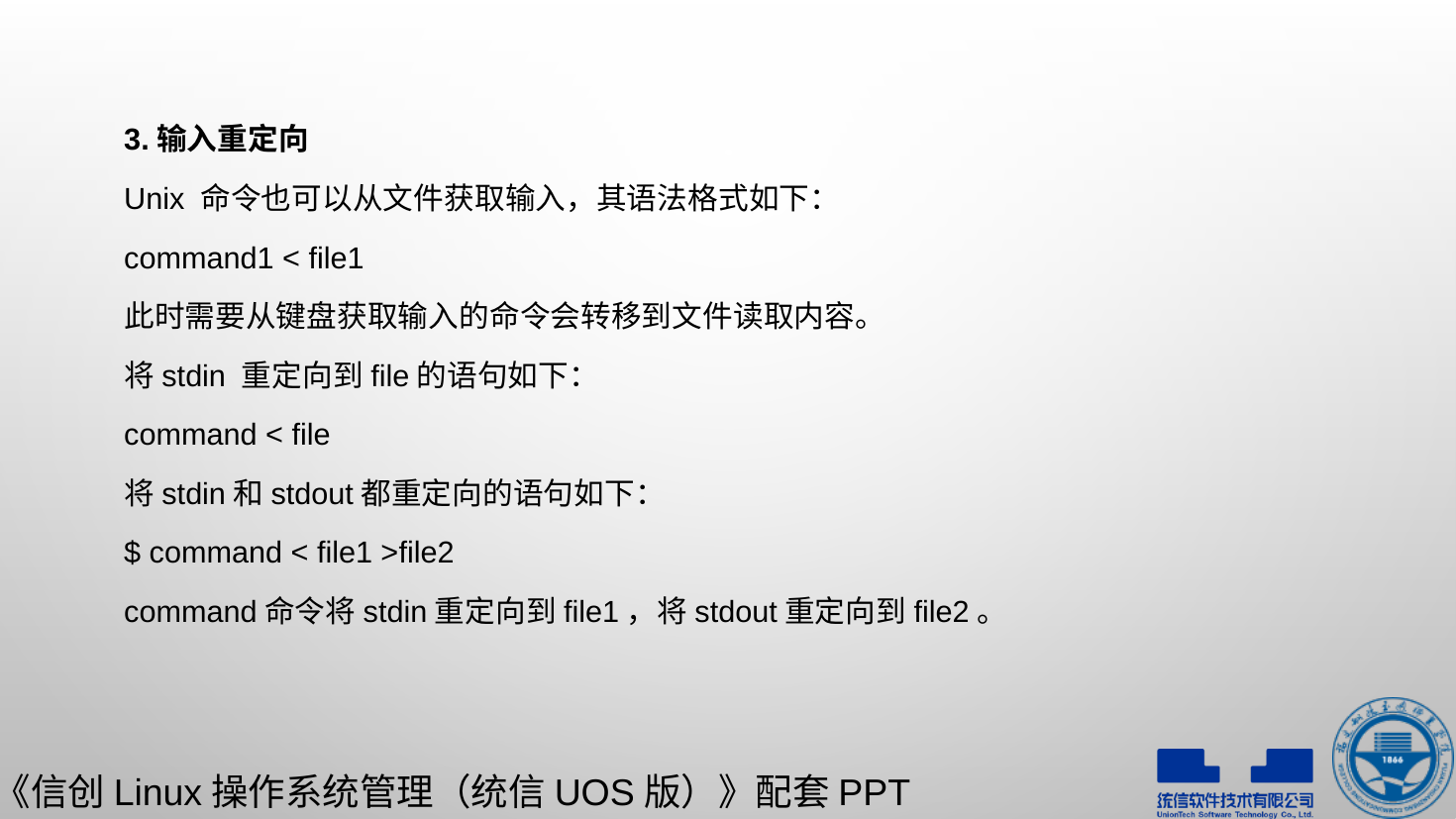

3.输入重定向
Unix 命令也可以从文件获取输入，其语法格式如下：
command1 < file1
此时需要从键盘获取输入的命令会转移到文件读取内容。
将stdin 重定向到file的语句如下：
command < file
将stdin和stdout都重定向的语句如下：
$ command < file1 >file2
command命令将stdin重定向到file1，将stdout重定向到file2。